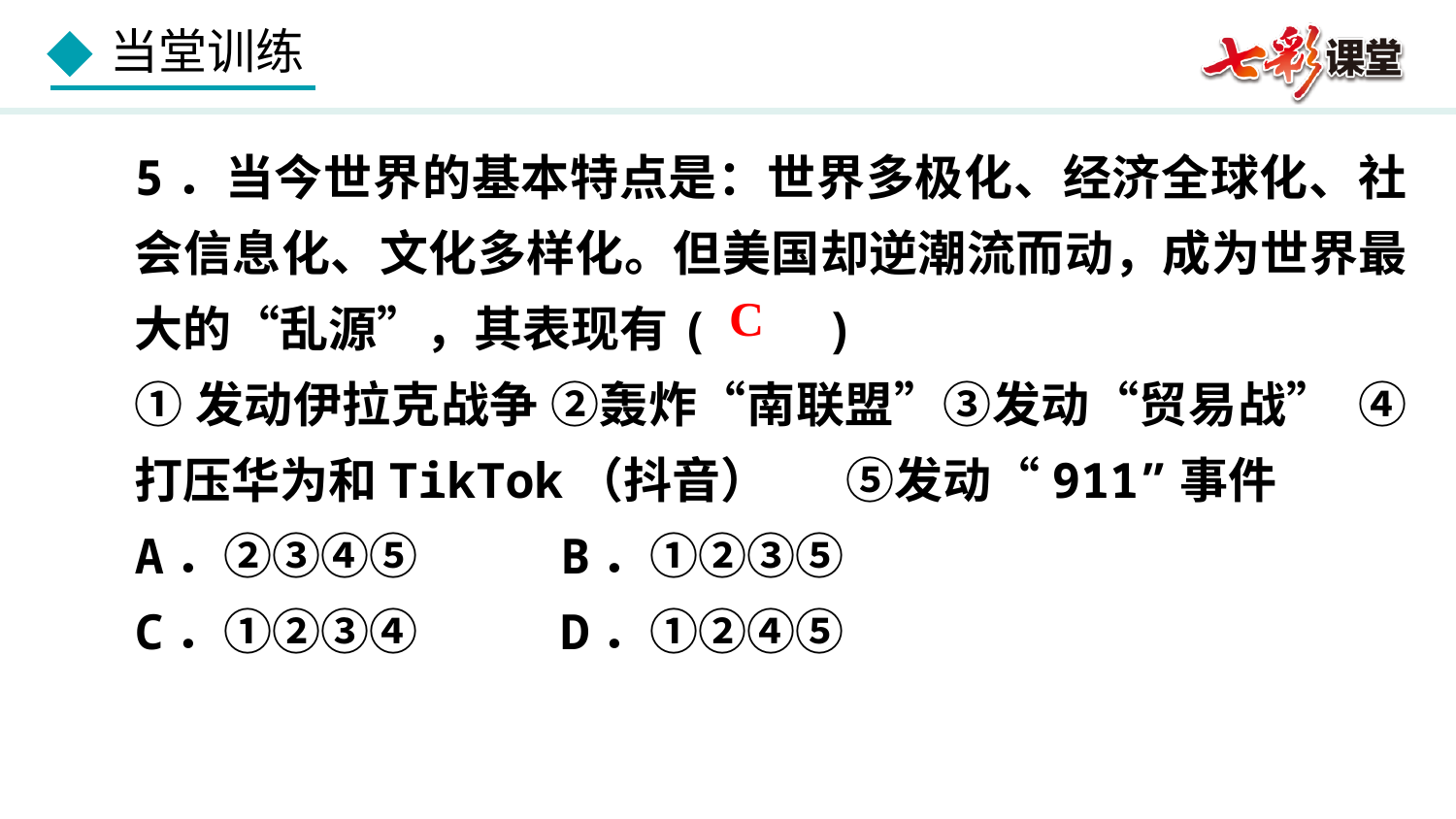

5．当今世界的基本特点是：世界多极化、经济全球化、社会信息化、文化多样化。但美国却逆潮流而动，成为世界最大的“乱源”，其表现有(    )
①发动伊拉克战争 ②轰炸“南联盟”③发动“贸易战”  ④打压华为和TikTok（抖音）       ⑤发动“911”事件
A．②③④⑤            B．①②③⑤
C．①②③④            D．①②④⑤

C